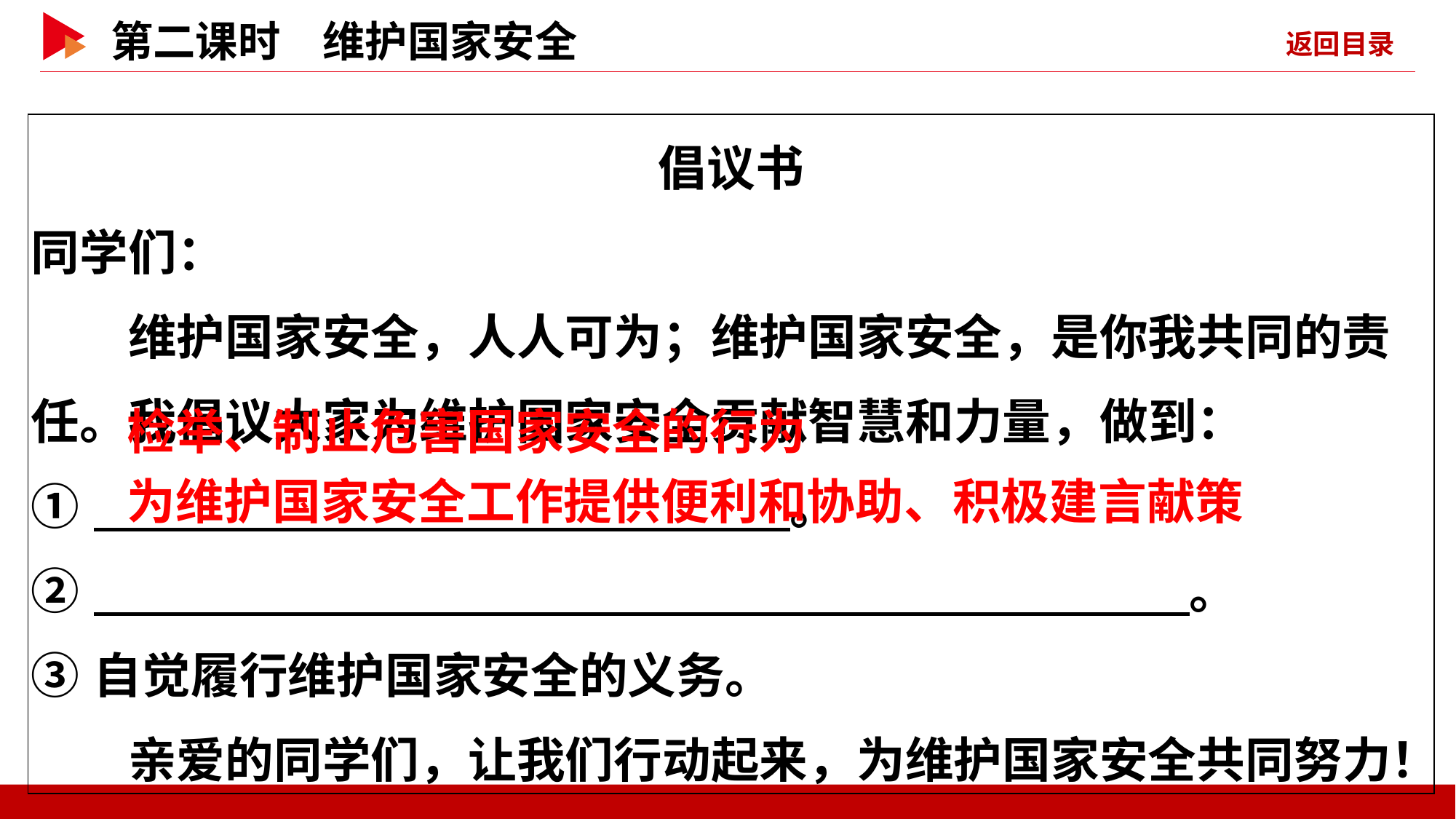

| 倡议书 同学们： 　　维护国家安全，人人可为；维护国家安全，是你我共同的责任。我倡议大家为维护国家安全贡献智慧和力量，做到： ①　 　。  ②　 　。  ③自觉履行维护国家安全的义务。 　　亲爱的同学们，让我们行动起来，为维护国家安全共同努力！ |
| --- |
　检举、制止危害国家安全的行为
　为维护国家安全工作提供便利和协助、积极建言献策